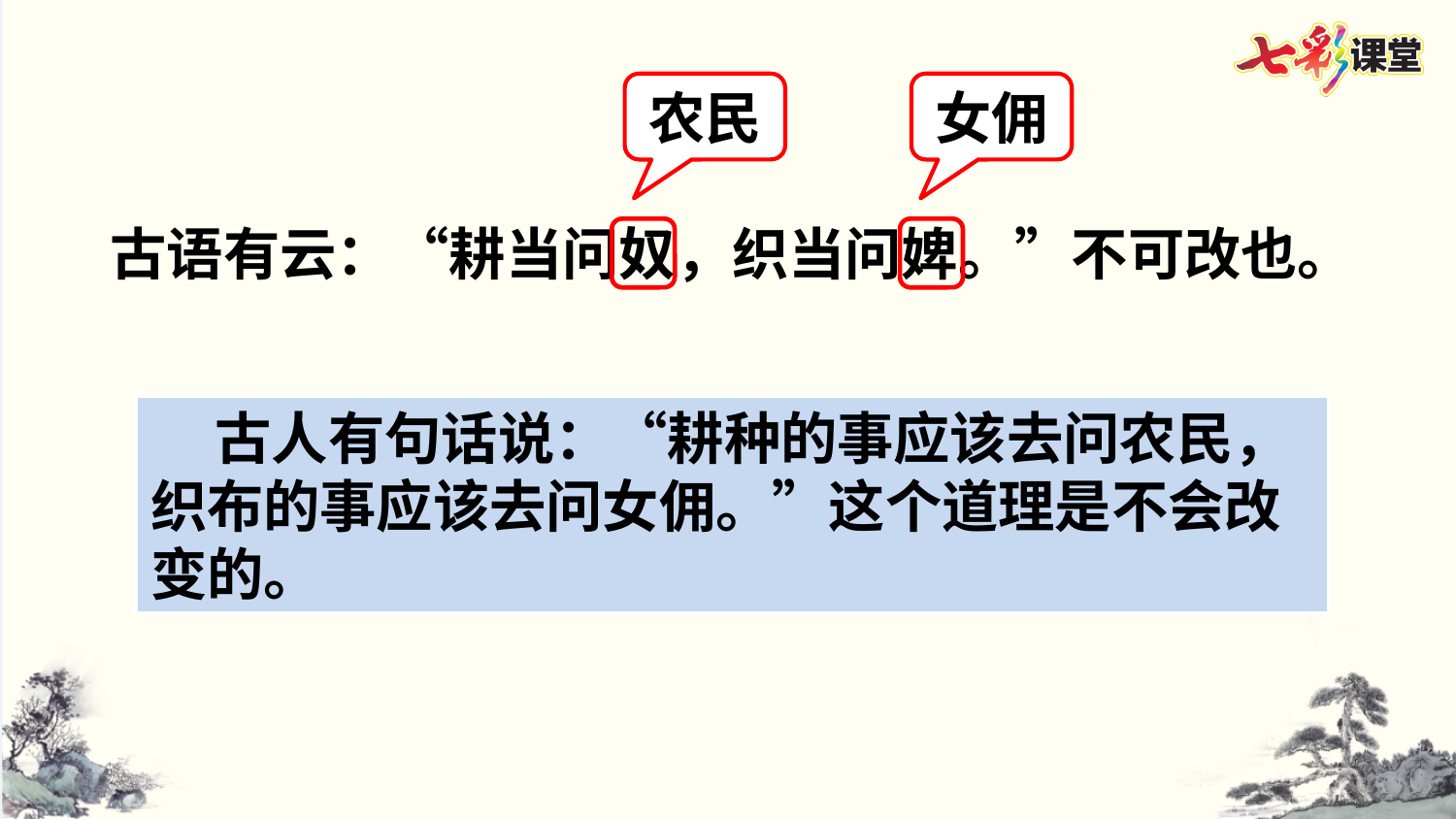

农民
女佣
古语有云：“耕当问奴，织当问婢。”不可改也。

    古人有句话说：“耕种的事应该去问农民，织布的事应该去问女佣。”这个道理是不会改变的。